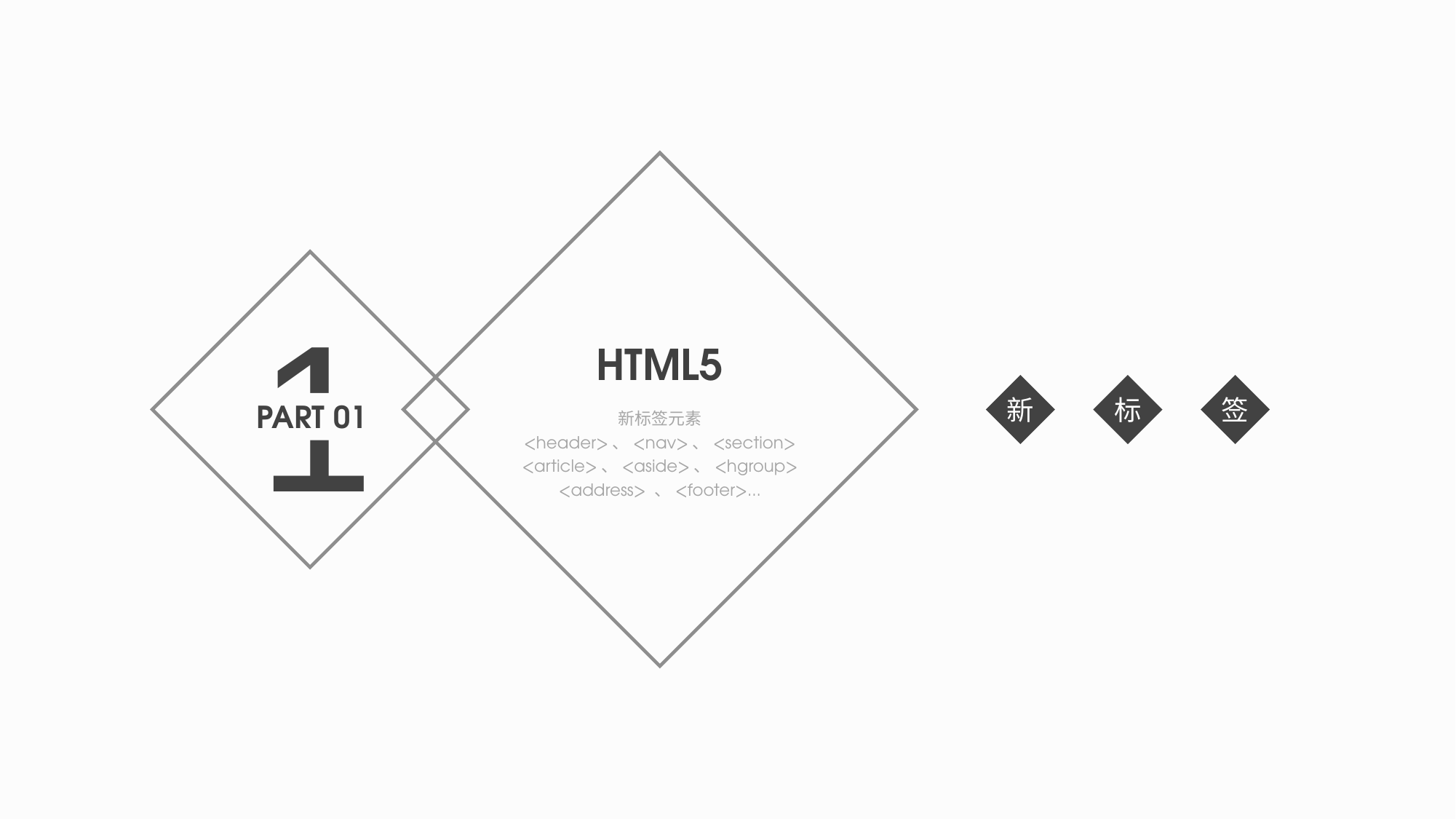

1
HTML5

新
标
签
PART 01
新标签元素
<header>、<nav>、<section>
<article>、<aside>、<hgroup>
<address> 、<footer>...